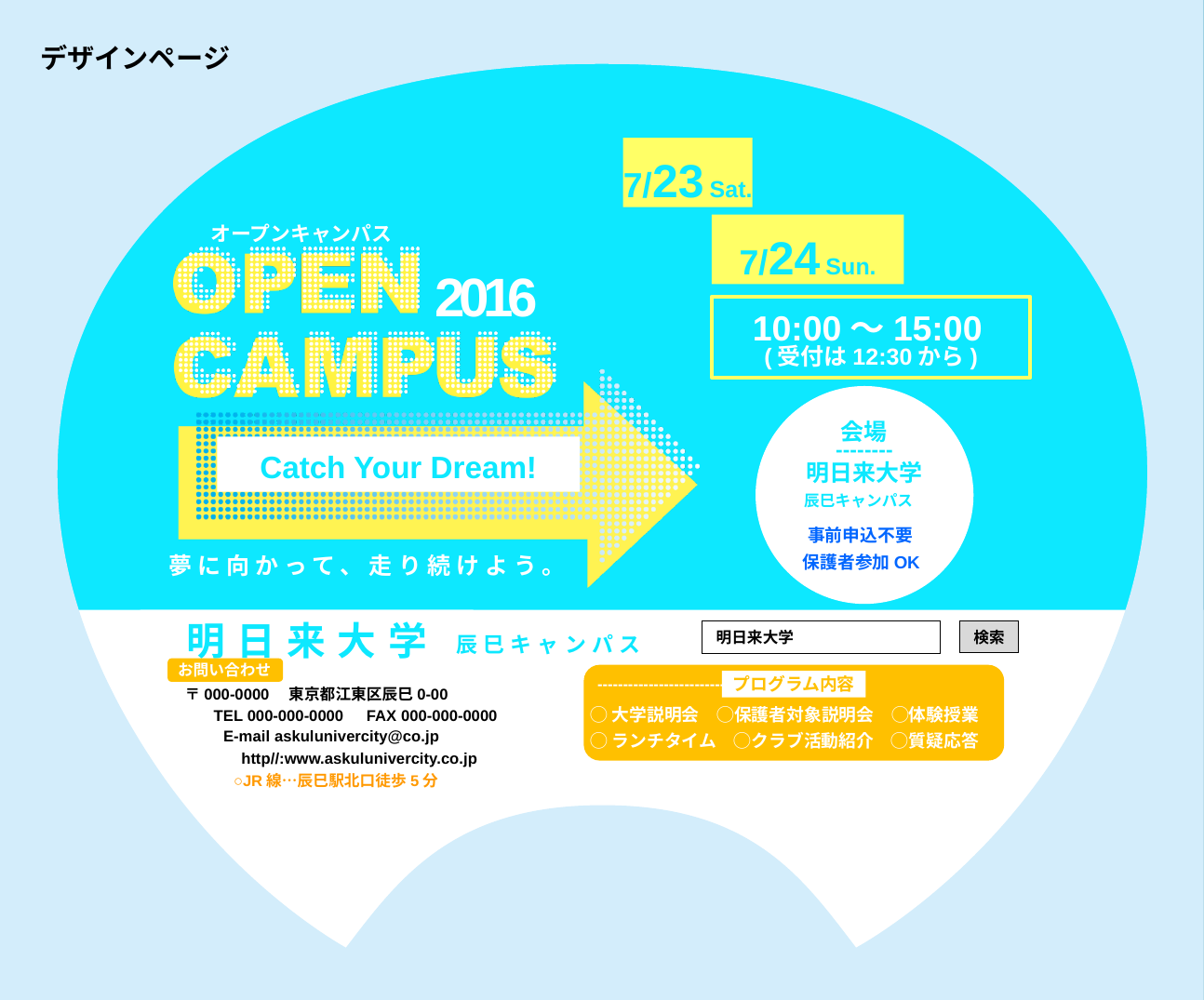

デザインページ
7/23 Sat.
オープンキャンパス
7/24 Sun.
2016

10:00～15:00
(受付は12:30から)

会場
--------
明日来大学
辰巳キャンパス
事前申込不要
保護者参加OK
Catch Your Dream!
夢に向かって、走り続けよう。
明日来大学
検索
明日来大学
辰巳キャンパス
お問い合わせ

---------------------------------------------------
プログラム内容
〒000-0000　東京都江東区辰巳0-00
◯大学説明会　◯保護者対象説明会　◯体験授業
◯ランチタイム　◯クラブ活動紹介　◯質疑応答
TEL 000-000-0000　FAX 000-000-0000
E-mail askulunivercity@co.jp
http//:www.askulunivercity.co.jp
○JR線…辰巳駅北口徒歩5分